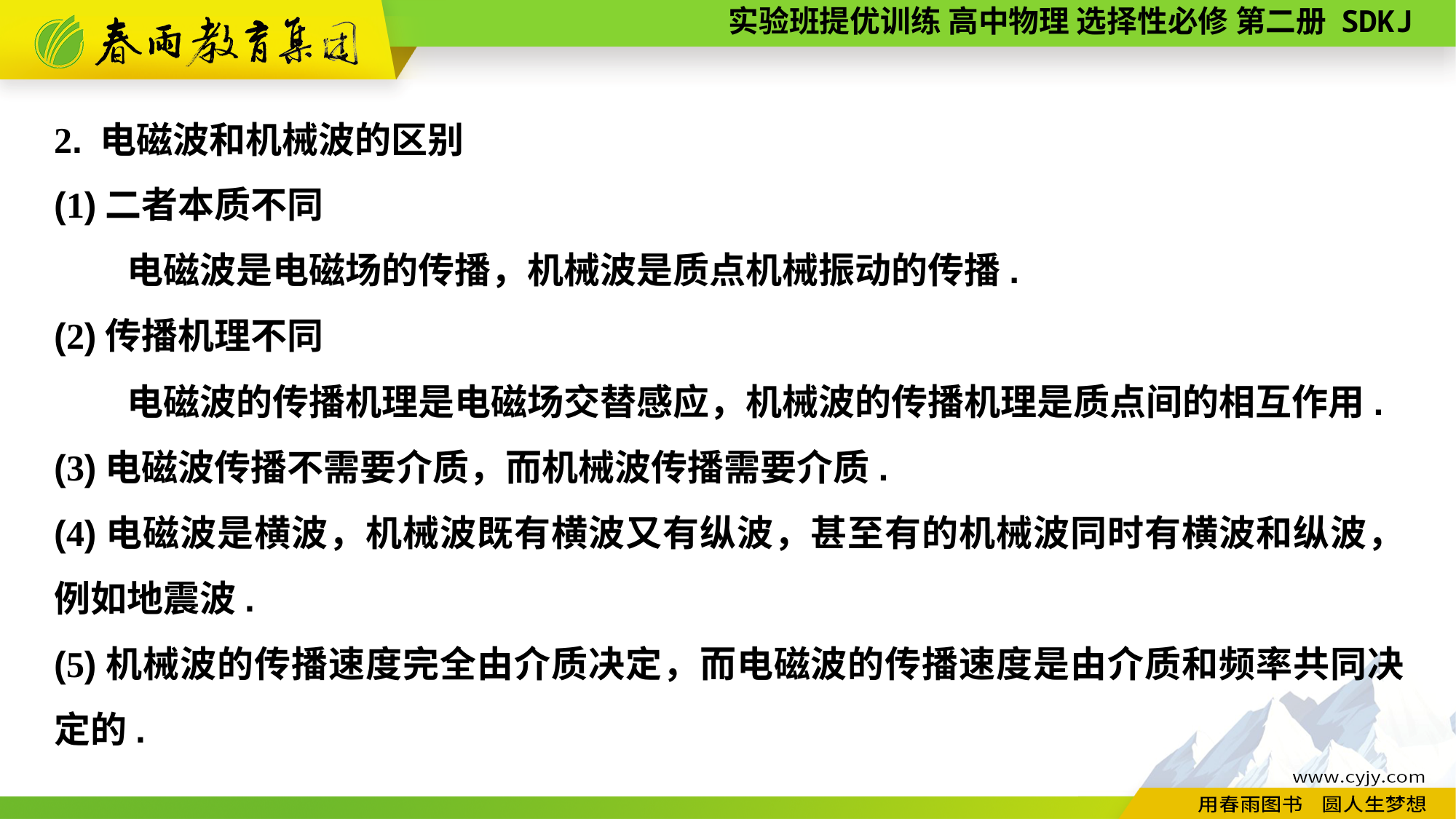

2. 电磁波和机械波的区别
(1)二者本质不同
电磁波是电磁场的传播，机械波是质点机械振动的传播.
(2)传播机理不同
电磁波的传播机理是电磁场交替感应，机械波的传播机理是质点间的相互作用.
(3)电磁波传播不需要介质，而机械波传播需要介质.
(4)电磁波是横波，机械波既有横波又有纵波，甚至有的机械波同时有横波和纵波，例如地震波.
(5)机械波的传播速度完全由介质决定，而电磁波的传播速度是由介质和频率共同决定的.